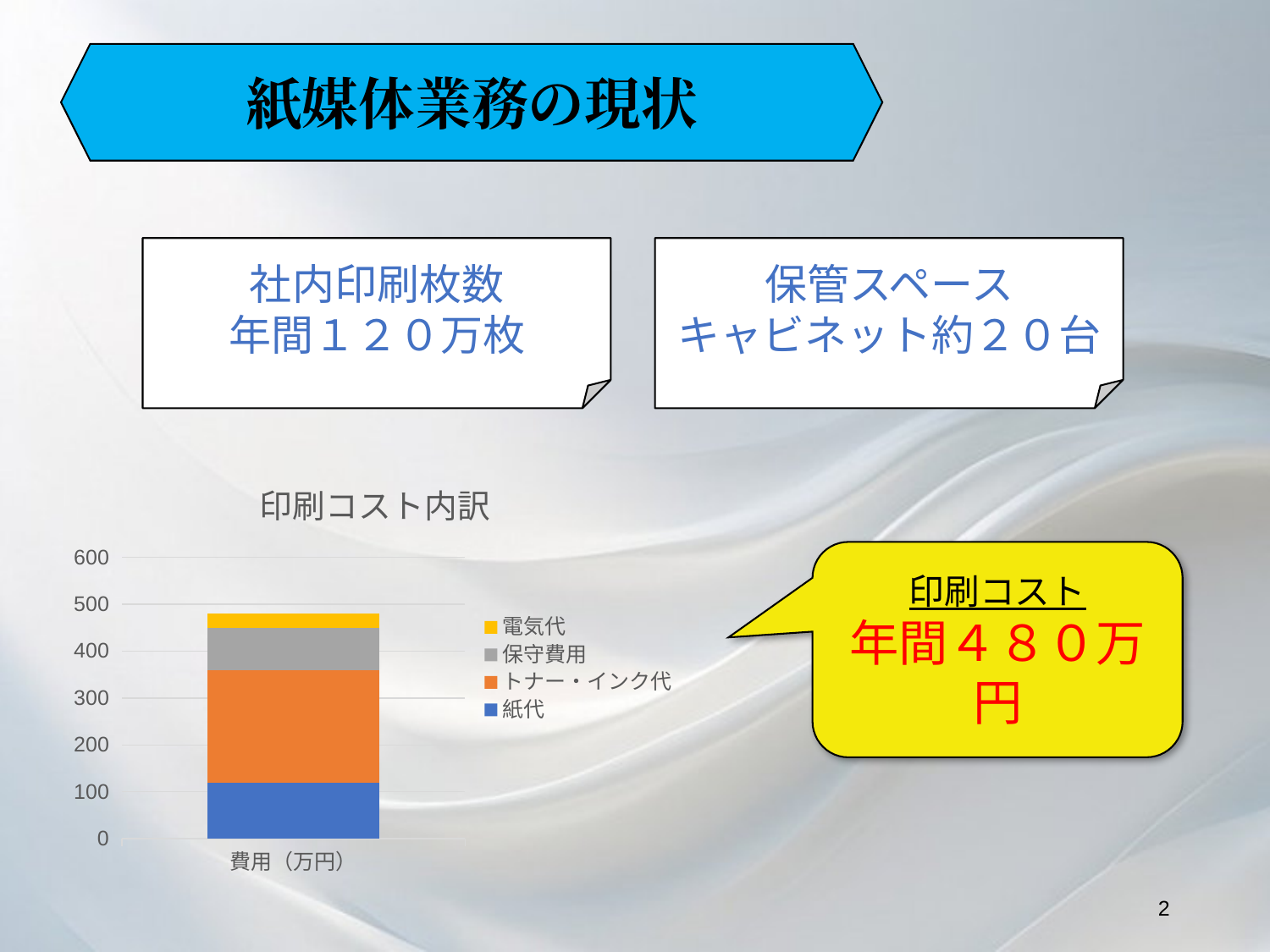

紙媒体業務の現状
社内印刷枚数
年間１２０万枚
保管スペース
キャビネット約２０台

### Chart: 印刷コスト内訳

| Category | 紙代 | トナー・インク代 | 保守費用 | 電気代 |
|---|---|---|---|---|
| 費用（万円） | 120.0 | 240.0 | 90.0 | 30.0 |
印刷コスト
年間４８０万円
2